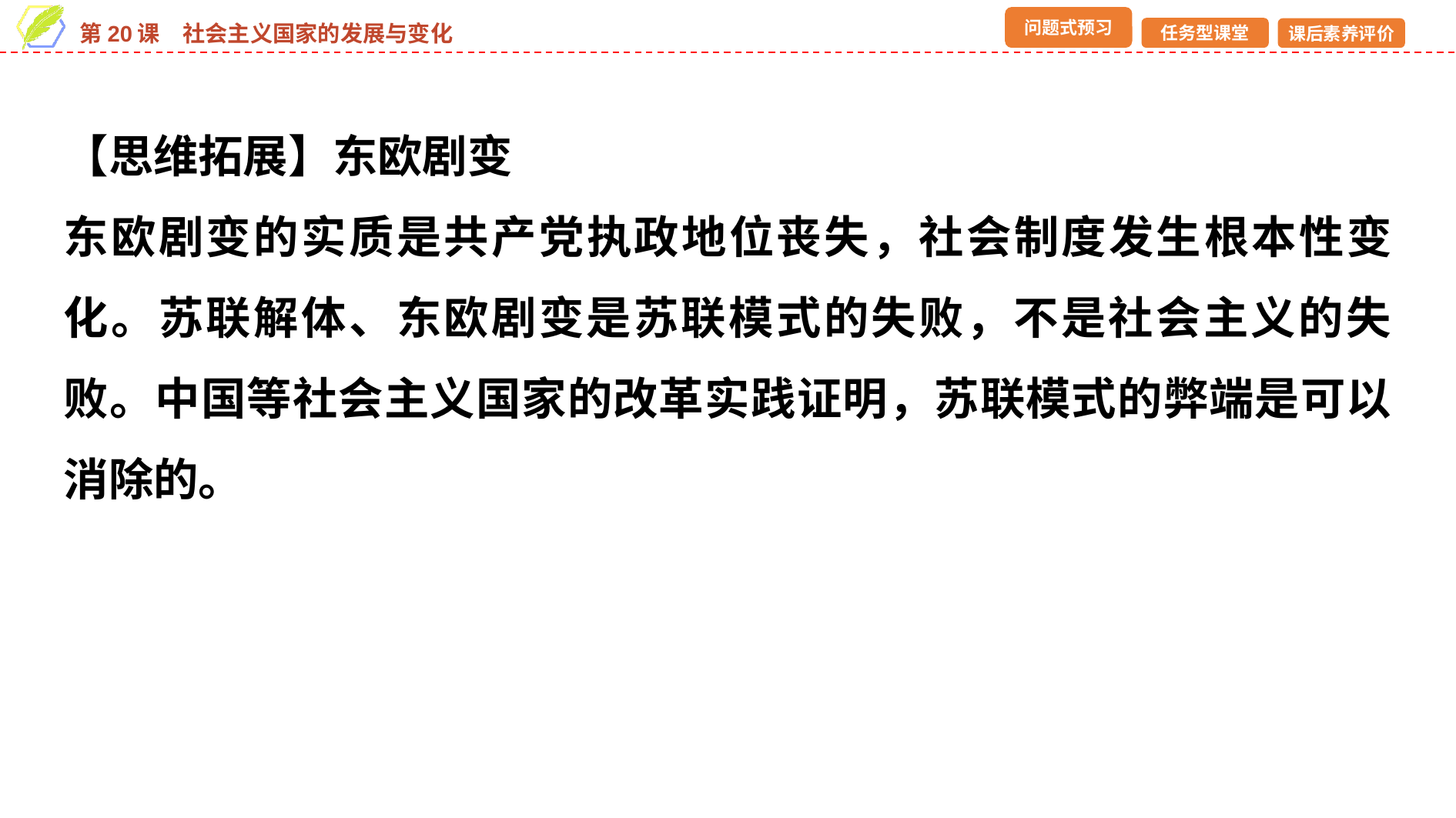

【思维拓展】东欧剧变
东欧剧变的实质是共产党执政地位丧失，社会制度发生根本性变化。苏联解体、东欧剧变是苏联模式的失败，不是社会主义的失败。中国等社会主义国家的改革实践证明，苏联模式的弊端是可以消除的。